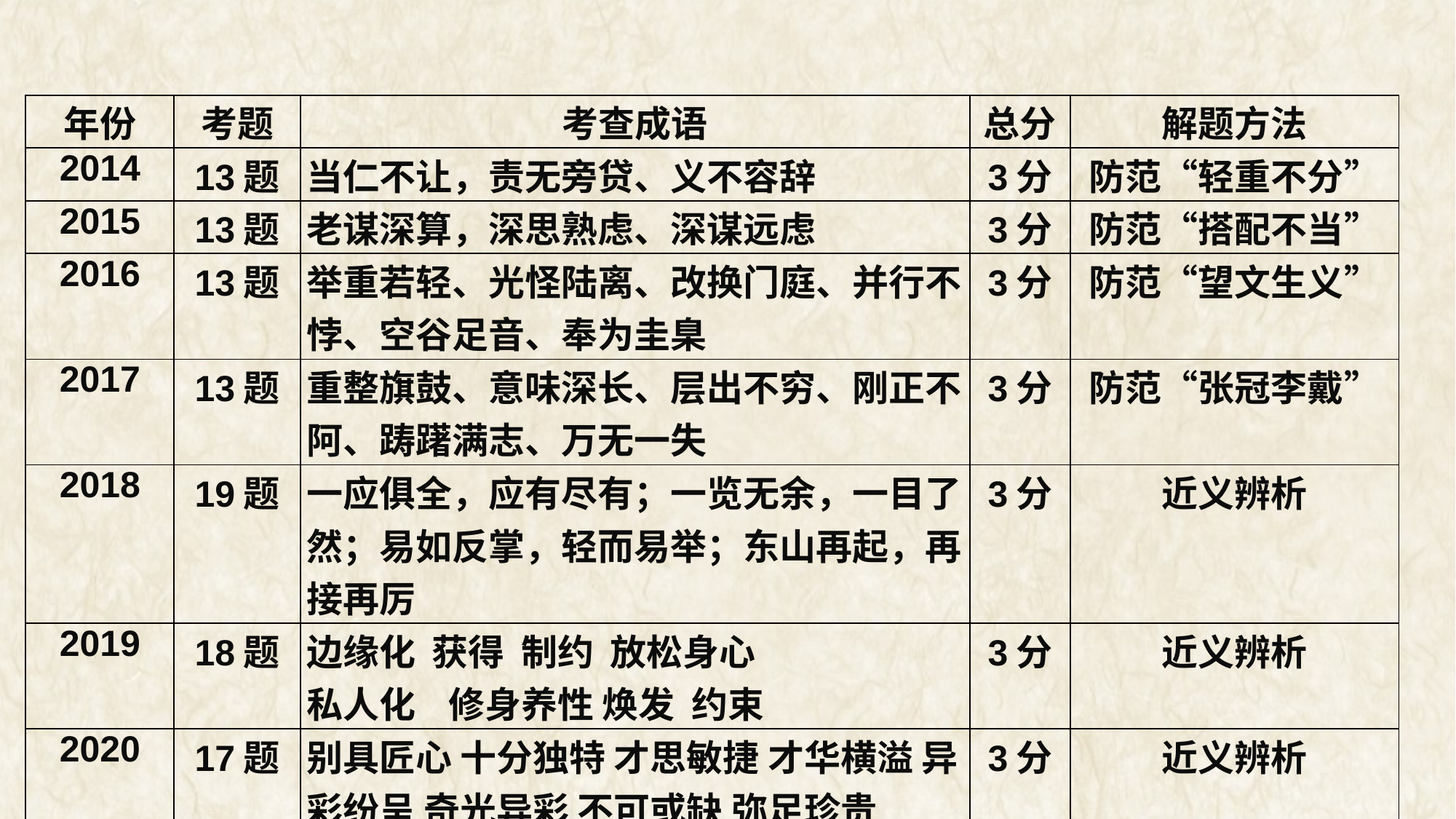

| 年份 | 考题 | 考查成语 | 总分 | 解题方法 |
| --- | --- | --- | --- | --- |
| 2014 | 13题 | 当仁不让，责无旁贷、义不容辞 | 3分 | 防范“轻重不分” |
| 2015 | 13题 | 老谋深算，深思熟虑、深谋远虑 | 3分 | 防范“搭配不当” |
| 2016 | 13题 | 举重若轻、光怪陆离、改换门庭、并行不悖、空谷足音、奉为圭臬 | 3分 | 防范“望文生义” |
| 2017 | 13题 | 重整旗鼓、意味深长、层出不穷、刚正不阿、踌躇满志、万无一失 | 3分 | 防范“张冠李戴” |
| 2018 | 19题 | 一应俱全，应有尽有；一览无余，一目了然；易如反掌，轻而易举；东山再起，再接再厉 | 3分 | 近义辨析 |
| 2019 | 18题 | 边缘化 获得 制约 放松身心 私人化 修身养性 焕发 约束 | 3分 | 近义辨析 |
| 2020 | 17题 | 别具匠心 十分独特 才思敏捷 才华横溢 异彩纷呈 奇光异彩 不可或缺 弥足珍贵 | 3分 | 近义辨析 |